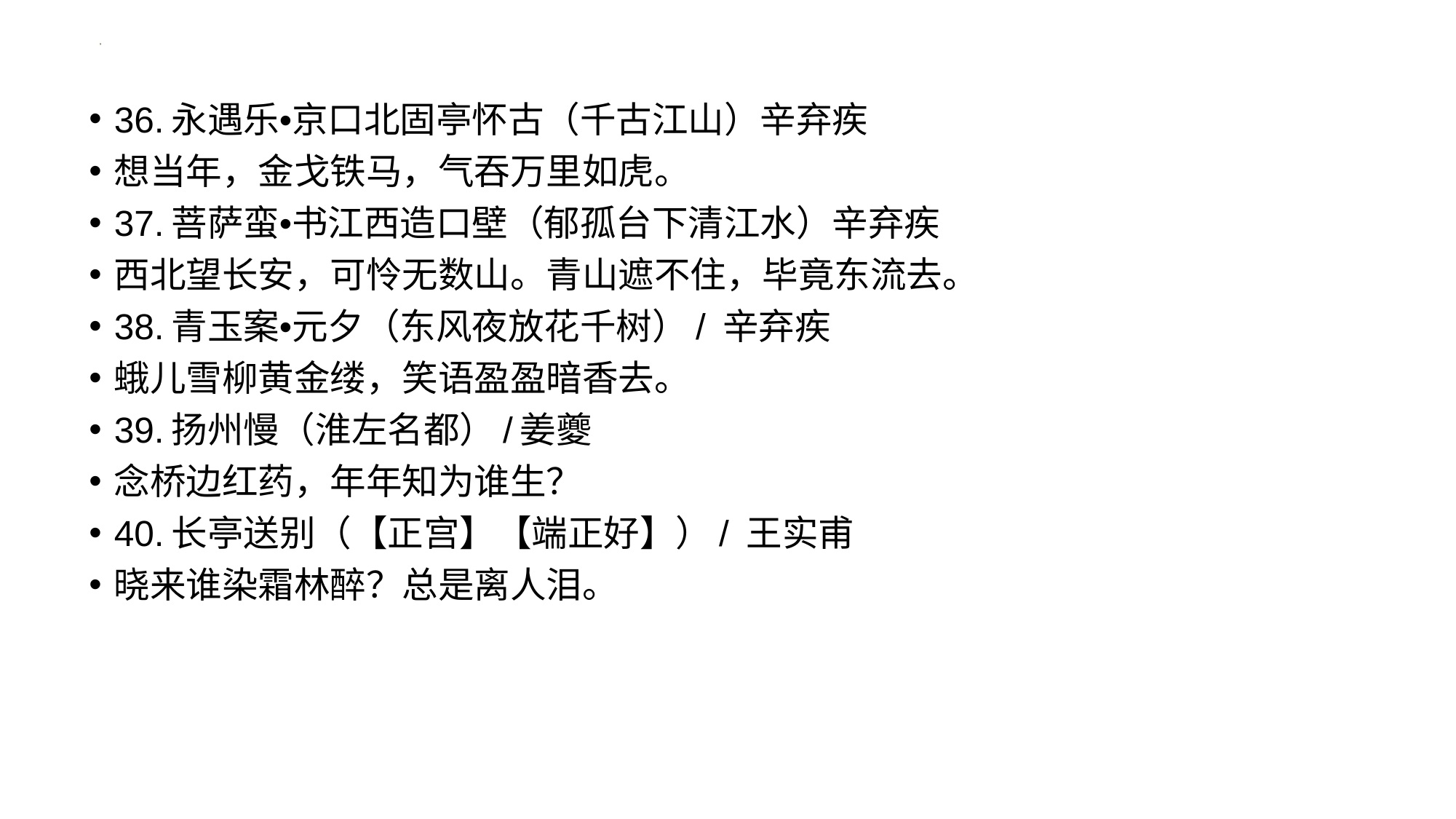

36.永遇乐•京口北固亭怀古（千古江山）辛弃疾
想当年，金戈铁马，气吞万里如虎。
37.菩萨蛮•书江西造口壁（郁孤台下清江水）辛弃疾
西北望长安，可怜无数山。青山遮不住，毕竟东流去。
38.青玉案•元夕（东风夜放花千树）/ 辛弃疾
蛾儿雪柳黄金缕，笑语盈盈暗香去。
39.扬州慢（淮左名都）/姜夔
念桥边红药，年年知为谁生？
40.长亭送别（【正宫】【端正好】）/ 王实甫
晓来谁染霜林醉？总是离人泪。